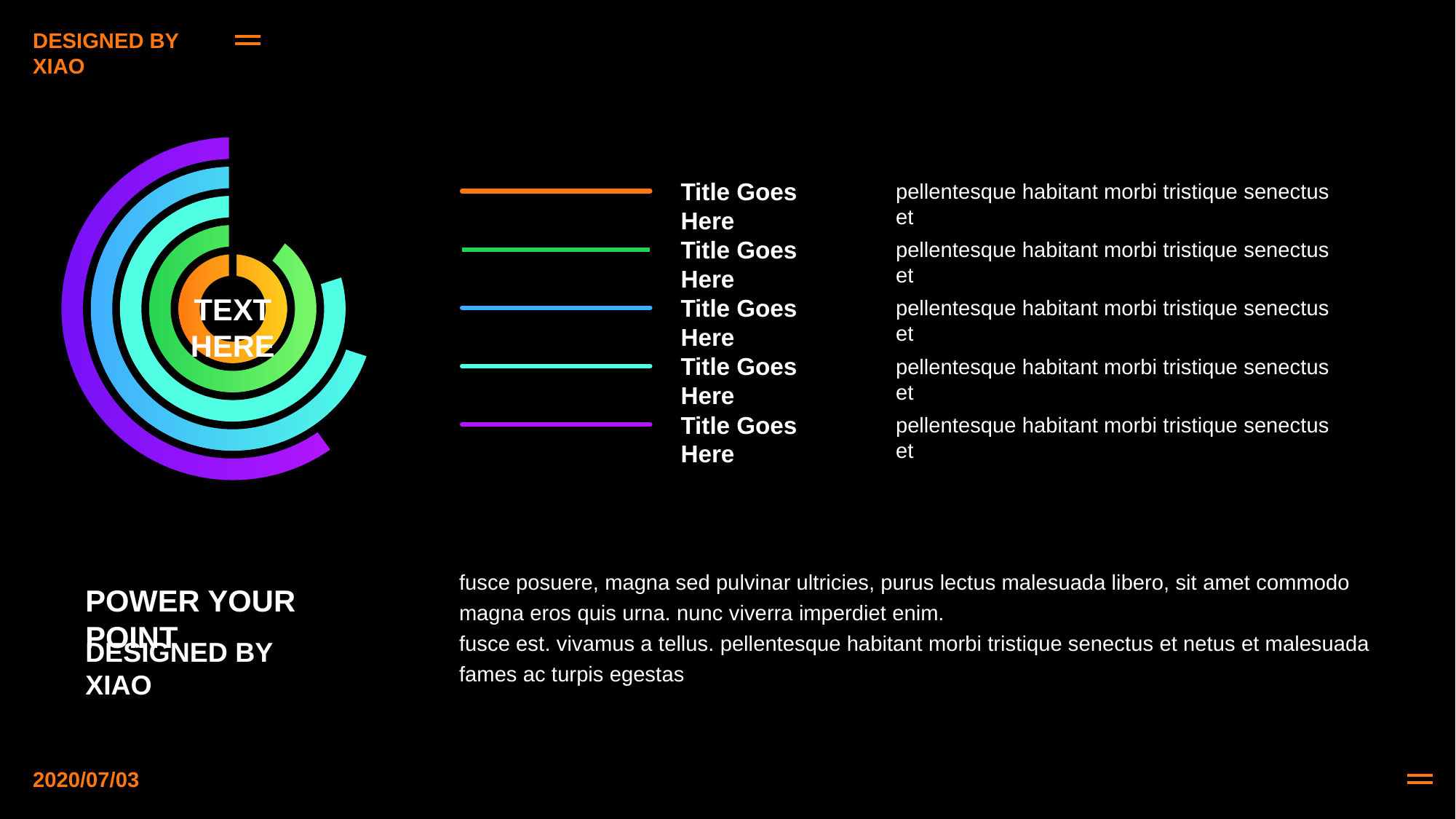

DESIGNED BY XIAO

### Chart

| Category | 销售额 | 列1 | 列2 | 列3 | 列4 |
|---|---|---|---|---|---|
| 第一季度 | 100.0 | 10.0 | 20.0 | 30.0 | 40.0 |
| 第二季度 | None | 90.0 | 80.0 | 70.0 | 60.0 |
Title Goes Here
pellentesque habitant morbi tristique senectus et
Title Goes Here
pellentesque habitant morbi tristique senectus et
TEXT HERE
Title Goes Here
pellentesque habitant morbi tristique senectus et
Title Goes Here
pellentesque habitant morbi tristique senectus et
Title Goes Here
pellentesque habitant morbi tristique senectus et
fusce posuere, magna sed pulvinar ultricies, purus lectus malesuada libero, sit amet commodo magna eros quis urna. nunc viverra imperdiet enim.
fusce est. vivamus a tellus. pellentesque habitant morbi tristique senectus et netus et malesuada fames ac turpis egestas
POWER YOUR POINT
DESIGNED BY XIAO
2020/07/03